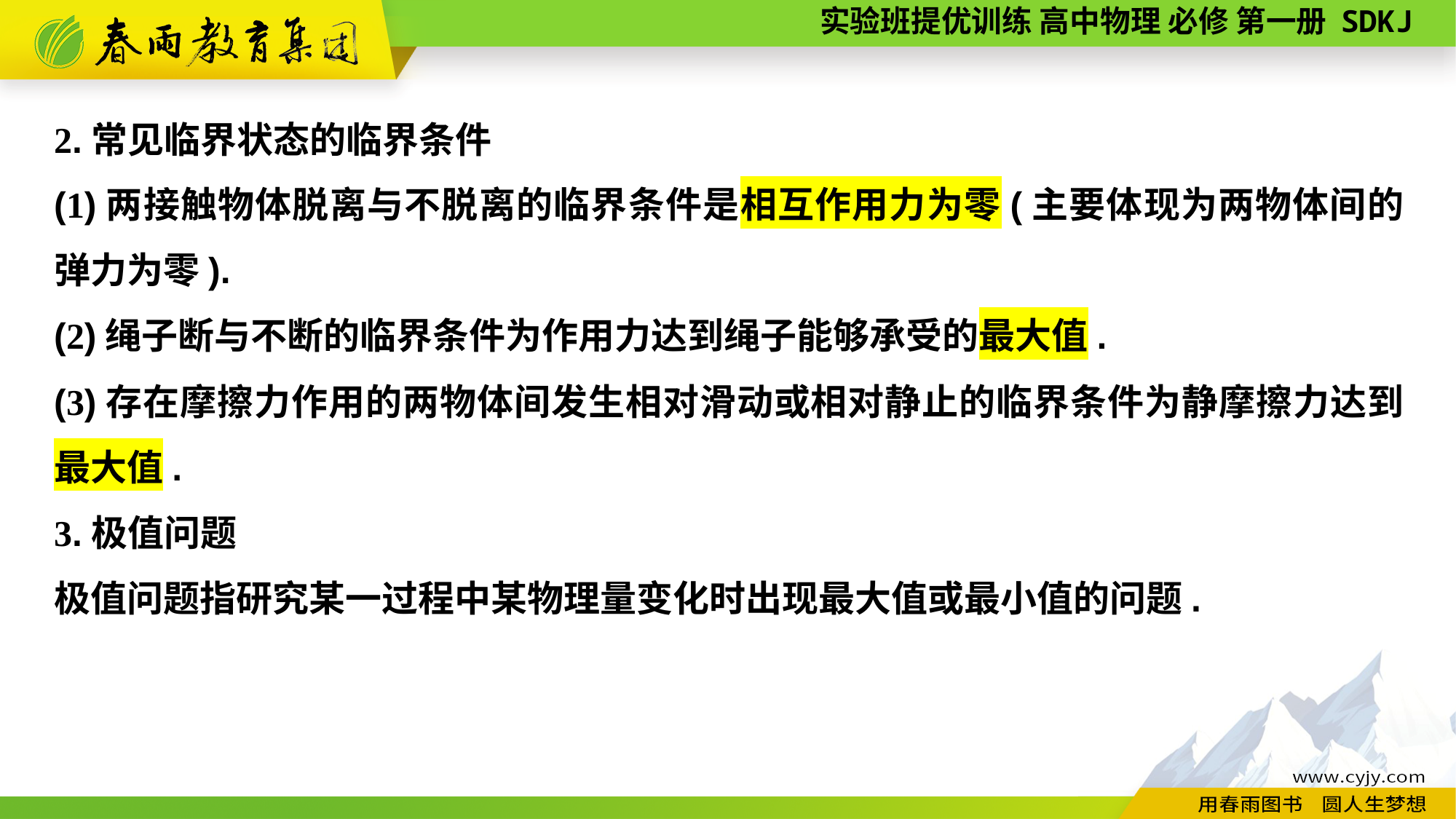

2.常见临界状态的临界条件
(1)两接触物体脱离与不脱离的临界条件是相互作用力为零(主要体现为两物体间的弹力为零).
(2)绳子断与不断的临界条件为作用力达到绳子能够承受的最大值.
(3)存在摩擦力作用的两物体间发生相对滑动或相对静止的临界条件为静摩擦力达到最大值.
3.极值问题
极值问题指研究某一过程中某物理量变化时出现最大值或最小值的问题.